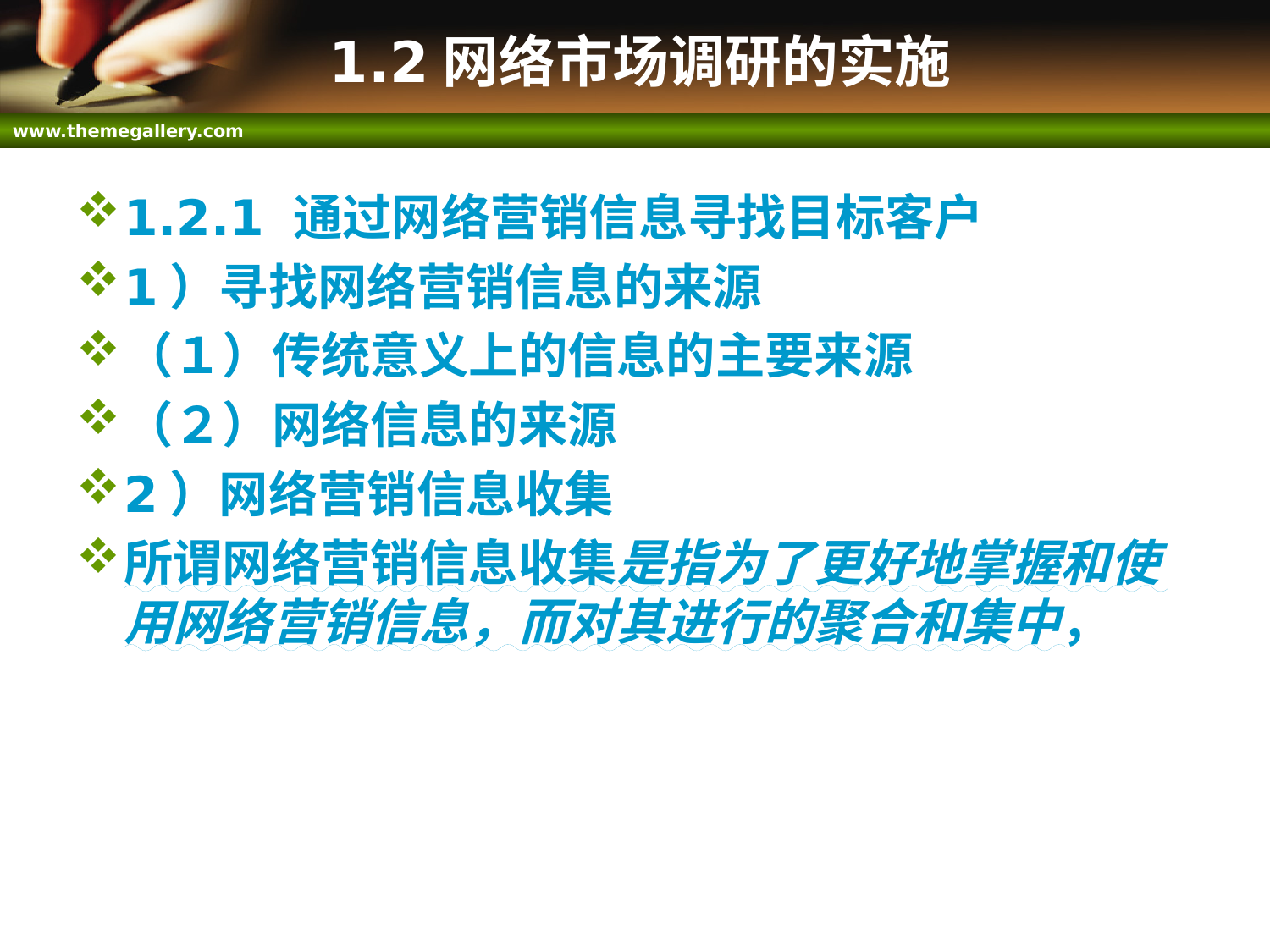

# 1.2网络市场调研的实施
1.2.1 通过网络营销信息寻找目标客户
1）寻找网络营销信息的来源
（１）传统意义上的信息的主要来源
（２）网络信息的来源
2）网络营销信息收集
所谓网络营销信息收集是指为了更好地掌握和使用网络营销信息，而对其进行的聚合和集中，